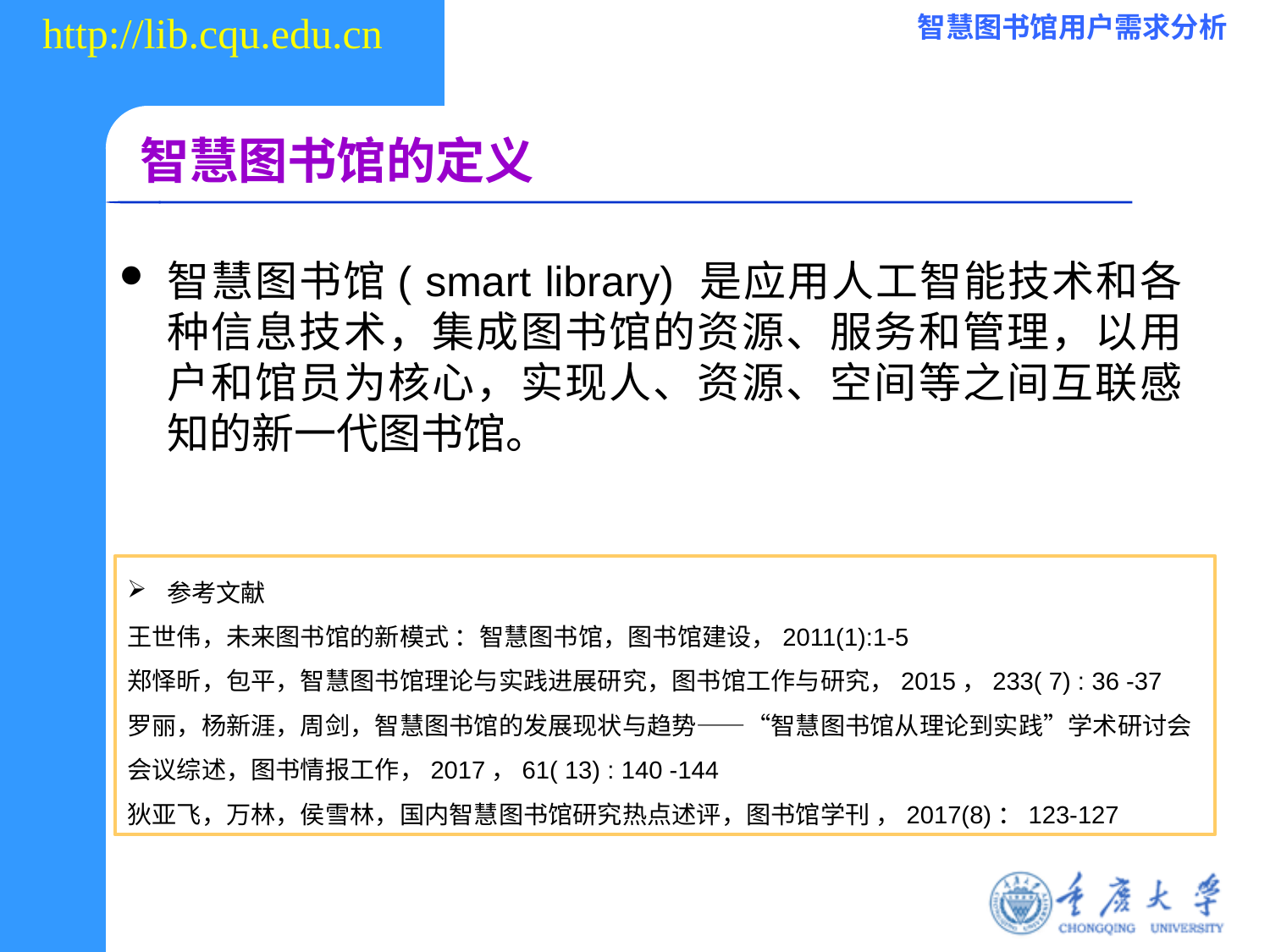

# 智慧图书馆的定义
智慧图书馆( smart library) 是应用人工智能技术和各种信息技术，集成图书馆的资源、服务和管理，以用户和馆员为核心，实现人、资源、空间等之间互联感知的新一代图书馆。

参考文献
王世伟，未来图书馆的新模式 ：智慧图书馆，图书馆建设，2011(1):1-5
郑怿昕，包平，智慧图书馆理论与实践进展研究，图书馆工作与研究，2015，233( 7) : 36 -37
罗丽，杨新涯，周剑，智慧图书馆的发展现状与趋势——“智慧图书馆从理论到实践”学术研讨会会议综述，图书情报工作，2017，61( 13) : 140 -144
狄亚飞，万林，侯雪林，国内智慧图书馆研究热点述评，图书馆学刊 ，2017(8)：123-127